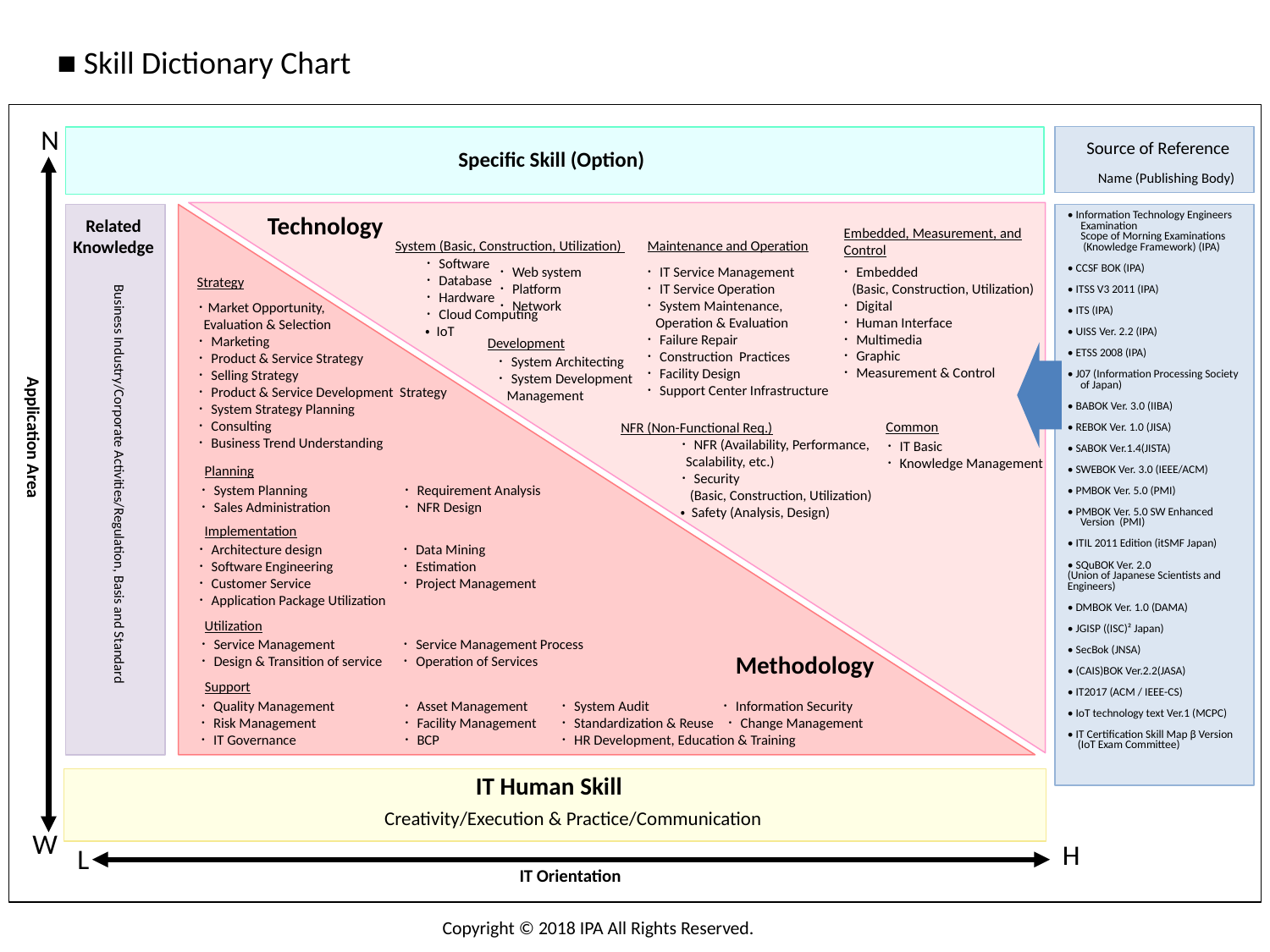

■ Skill Dictionary Chart

N
Source of Reference
Specific Skill (Option)
　Name (Publishing Body)

• Information Technology Engineers Examination
Scope of Morning Examinations
 (Knowledge Framework) (IPA)

• CCSF BOK (IPA)

• ITSS V3 2011 (IPA)

• ITS (IPA)

• UISS Ver. 2.2 (IPA)

• ETSS 2008 (IPA)

• J07 (Information Processing Society of Japan)

• BABOK Ver. 3.0 (IIBA)

• REBOK Ver. 1.0 (JISA)

• SABOK Ver.1.4(JISTA)

• SWEBOK Ver. 3.0 (IEEE/ACM)

• PMBOK Ver. 5.0 (PMI)

• PMBOK Ver. 5.0 SW Enhanced Version  (PMI)

• ITIL 2011 Edition (itSMF Japan)

• SQuBOK Ver. 2.0
(Union of Japanese Scientists and Engineers)

• DMBOK Ver. 1.0 (DAMA)

• JGISP ((ISC)² Japan)

• SecBok (JNSA)

• (CAIS)BOK Ver.2.2(JASA)

• IT2017 (ACM / IEEE-CS)

• IoT technology text Ver.1 (MCPC)

• IT Certification Skill Map β Version
    (IoT Exam Committee)

Related Knowledge
Technology

Embedded, Measurement, and Control
Maintenance and Operation
System (Basic, Construction, Utilization)
･ Software
･ Database
･ Hardware
･ Cloud Computing
・ IoT

･ Embedded
   (Basic, Construction, Utilization)
･ Digital
･ Human Interface
･ Multimedia
･ Graphic
･ Measurement & Control
･ IT Service Management
･ IT Service Operation
･ System Maintenance,
   Operation & Evaluation
･ Failure Repair
･ Construction  Practices
･ Facility Design
･ Support Center Infrastructure
･ Web system
･ Platform
･ Network
Strategy
Business Industry/Corporate Activities/Regulation, Basis and Standard
･Market Opportunity,
  Evaluation & Selection
･ Marketing
･ Product & Service Strategy
･ Selling Strategy
･ Product & Service Development  Strategy
･ System Strategy Planning
･ Consulting
･ Business Trend Understanding
Development

･ System Architecting
･ System Development
   Management
Application Area
Common
NFR (Non-Functional Req.)
･ IT Basic
･ Knowledge Management
Planning
･ NFR (Availability, Performance, Scalability, etc.)
･ Security
   (Basic, Construction, Utilization)
・ Safety (Analysis, Design)
･ System Planning
･ Sales Administration
･ Requirement Analysis
･ NFR Design
Implementation
･ Data Mining
･ Estimation
･ Project Management
･ Architecture design
･ Software Engineering
･ Customer Service
･ Application Package Utilization
Utilization
･ Service Management
･ Design & Transition of service
･ Service Management Process
･ Operation of Services
Methodology
Support

･ Quality Management
･ Risk Management
･ IT Governance
･ Asset Management
･ Facility Management
･ BCP
･ System Audit　 　　　   ･ Information Security
･ Standardization & Reuse   ･ Change Management
･ HR Development, Education & Training

IT Human Skill

Creativity/Execution & Practice/Communication
W
H
L
IT Orientation
Copyright © 2018 IPA All Rights Reserved.